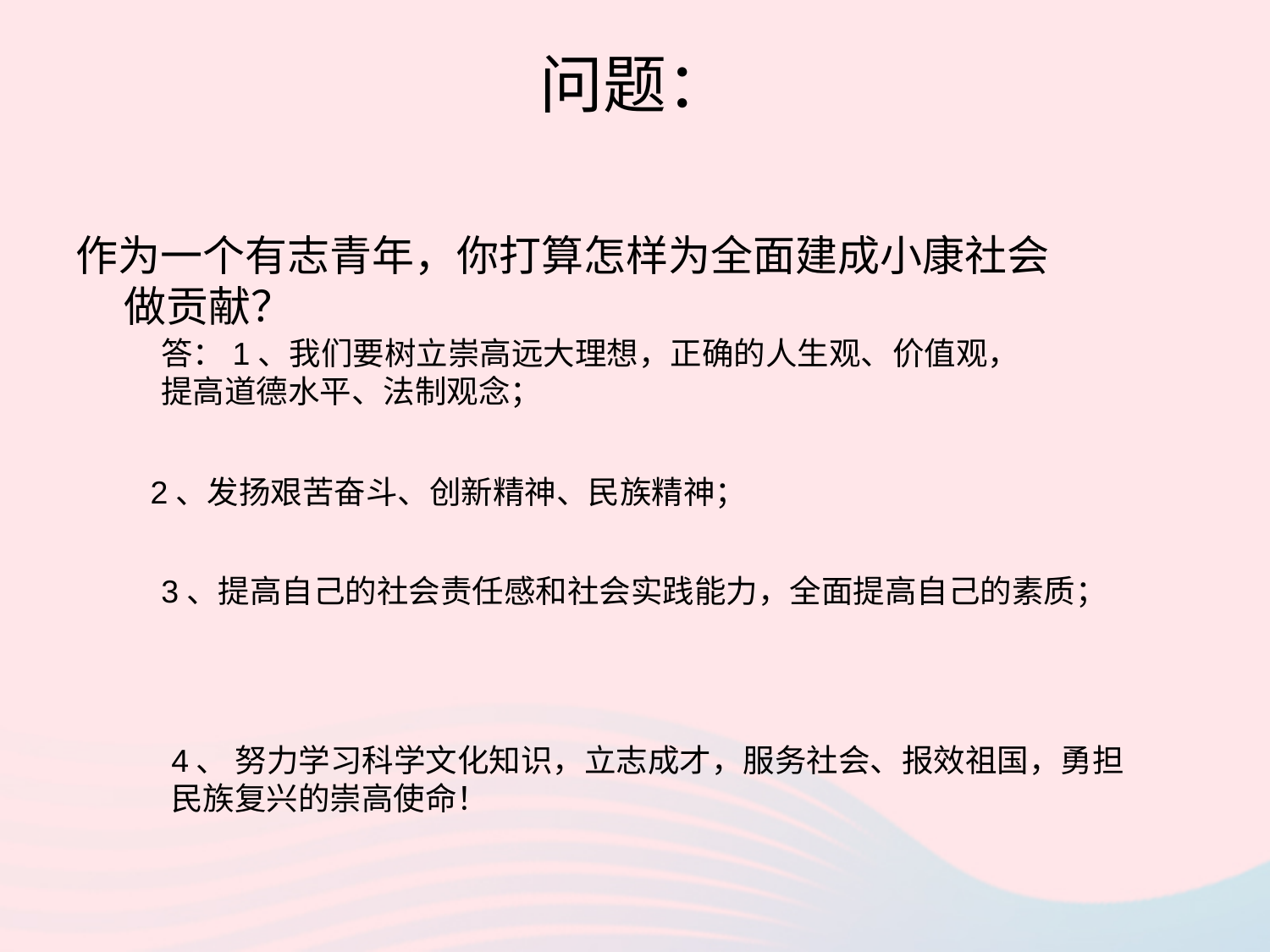

# 问题：
作为一个有志青年，你打算怎样为全面建成小康社会做贡献？
答：1、我们要树立崇高远大理想，正确的人生观、价值观，提高道德水平、法制观念；

 2、发扬艰苦奋斗、创新精神、民族精神；
3、提高自己的社会责任感和社会实践能力，全面提高自己的素质；
4、 努力学习科学文化知识，立志成才，服务社会、报效祖国，勇担民族复兴的崇高使命！